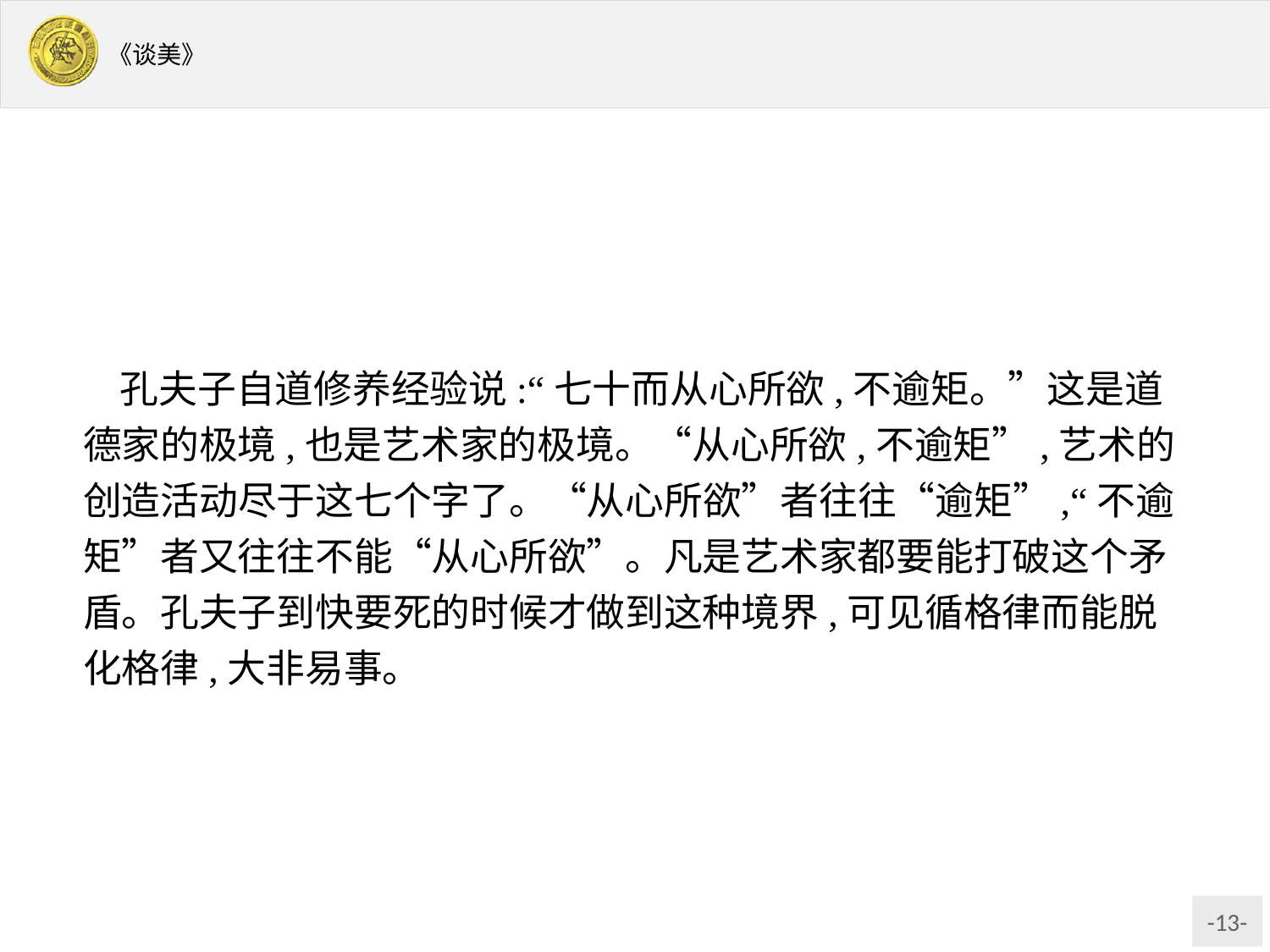

孔夫子自道修养经验说:“七十而从心所欲,不逾矩。”这是道德家的极境,也是艺术家的极境。“从心所欲,不逾矩”,艺术的创造活动尽于这七个字了。“从心所欲”者往往“逾矩”,“不逾矩”者又往往不能“从心所欲”。凡是艺术家都要能打破这个矛盾。孔夫子到快要死的时候才做到这种境界,可见循格律而能脱化格律,大非易事。